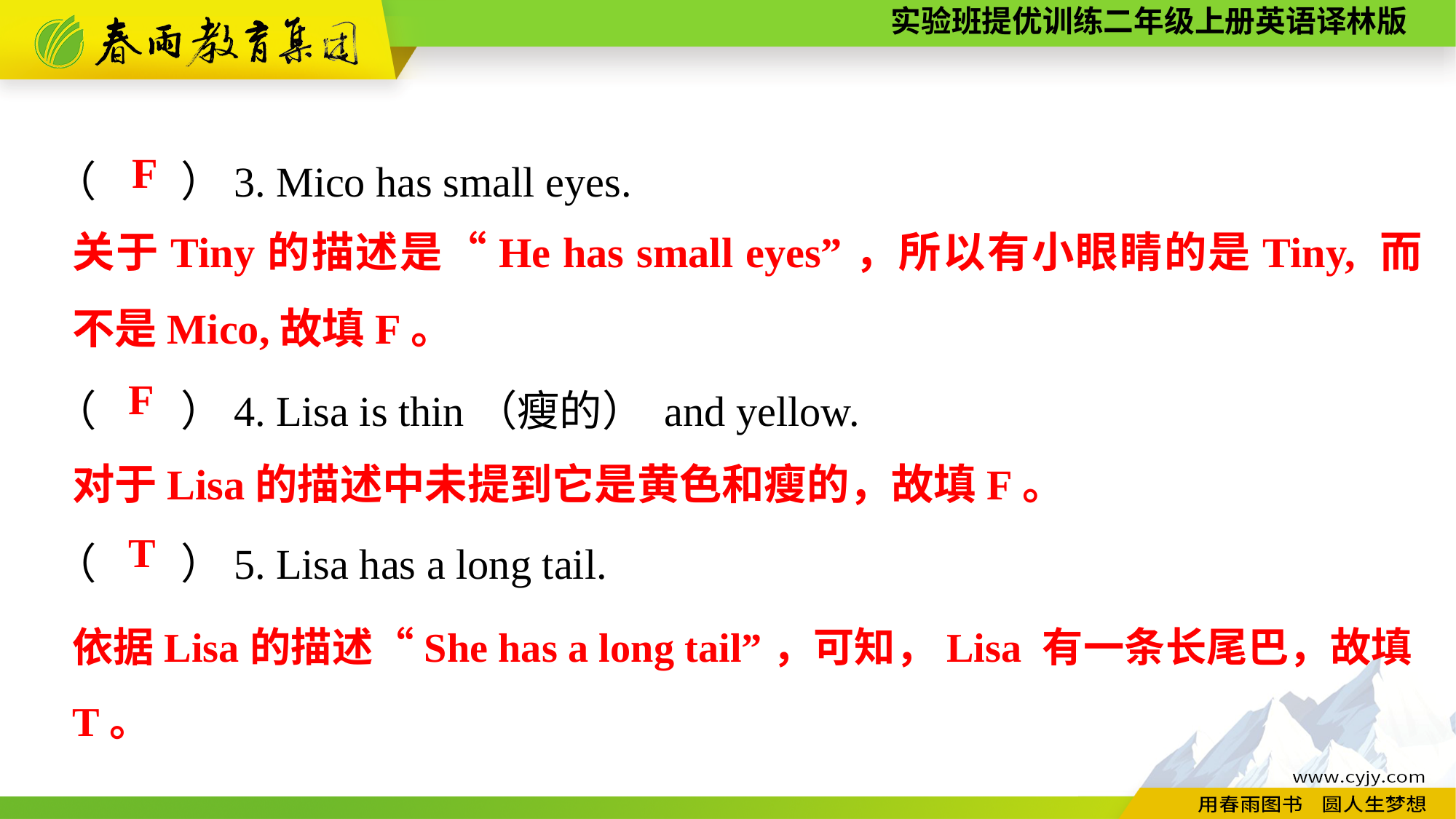

（　　）3. Mico has small eyes.

（　　）4. Lisa is thin（瘦的） and yellow.

（　　）5. Lisa has a long tail.
F
关于Tiny的描述是“He has small eyes”，所以有小眼睛的是Tiny, 而不是Mico,故填F。
F
对于Lisa的描述中未提到它是黄色和瘦的，故填F。
T
依据Lisa的描述“She has a long tail”，可知，Lisa 有一条长尾巴，故填T。